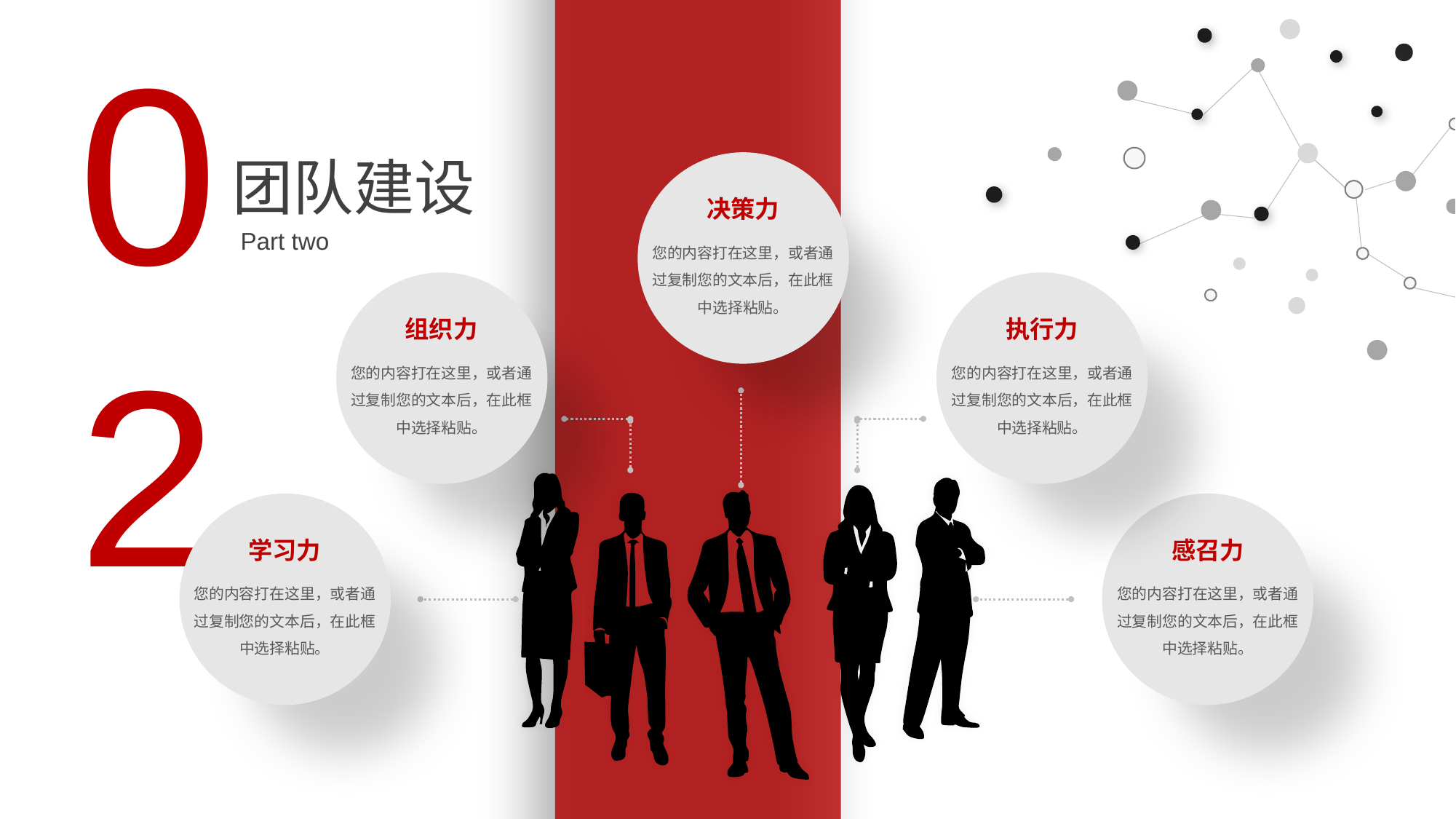

02
团队建设

决策力
Part two
您的内容打在这里，或者通过复制您的文本后，在此框中选择粘贴。

组织力
执行力
您的内容打在这里，或者通过复制您的文本后，在此框中选择粘贴。
您的内容打在这里，或者通过复制您的文本后，在此框中选择粘贴。

学习力
感召力
您的内容打在这里，或者通过复制您的文本后，在此框中选择粘贴。
您的内容打在这里，或者通过复制您的文本后，在此框中选择粘贴。